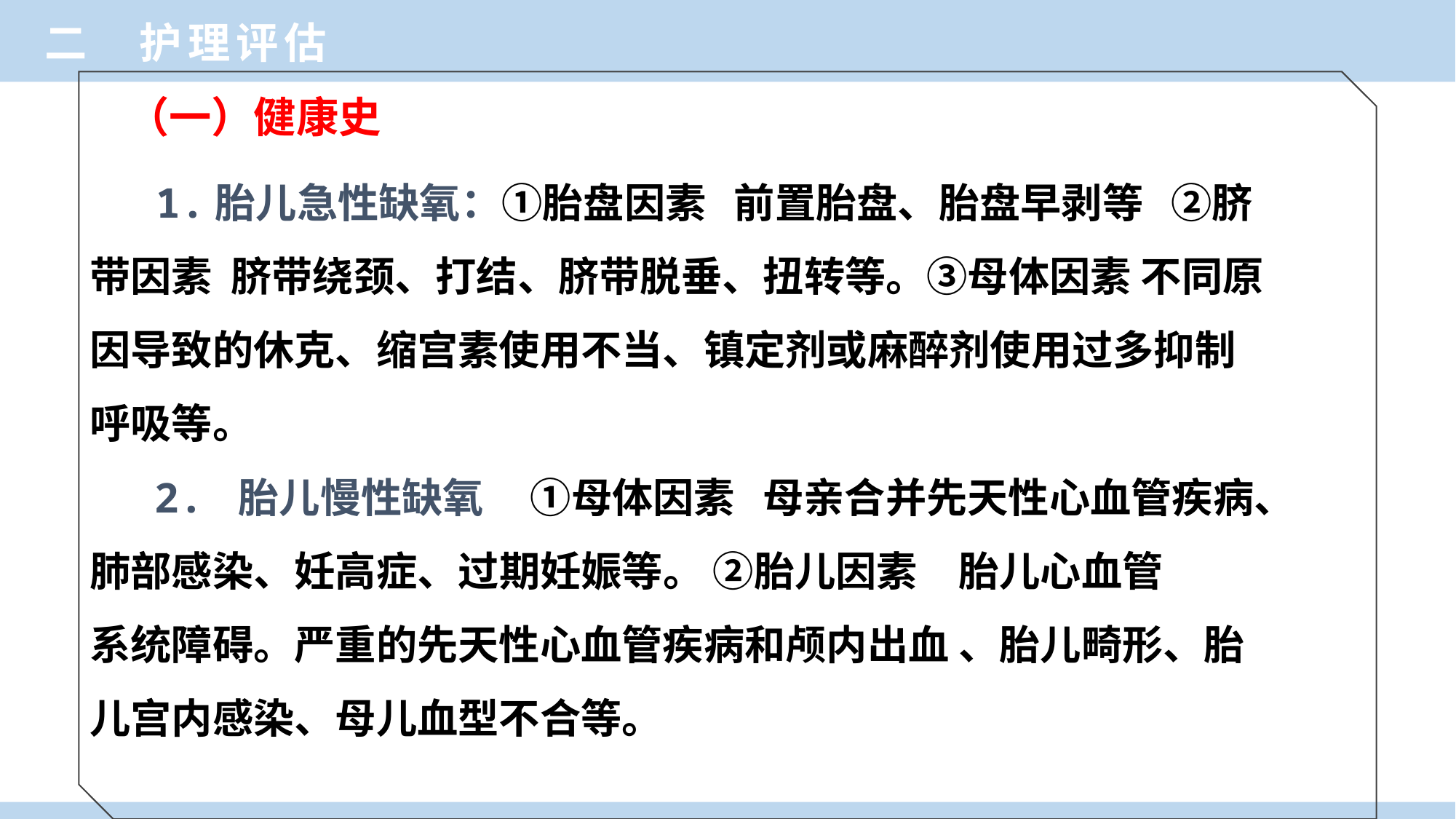

二   护理评估

（一）健康史
   1.胎儿急性缺氧：①胎盘因素   前置胎盘、胎盘早剥等   ②脐带因素  脐带绕颈、打结、脐带脱垂、扭转等。③母体因素 不同原因导致的休克、缩宫素使用不当、镇定剂或麻醉剂使用过多抑制呼吸等。
       2. 胎儿慢性缺氧     ①母体因素   母亲合并先天性心血管疾病、肺部感染、妊高症、过期妊娠等。 ②胎儿因素　胎儿心血管
系统障碍。严重的先天性心血管疾病和颅内出血 、胎儿畸形、胎儿宫内感染、母儿血型不合等。